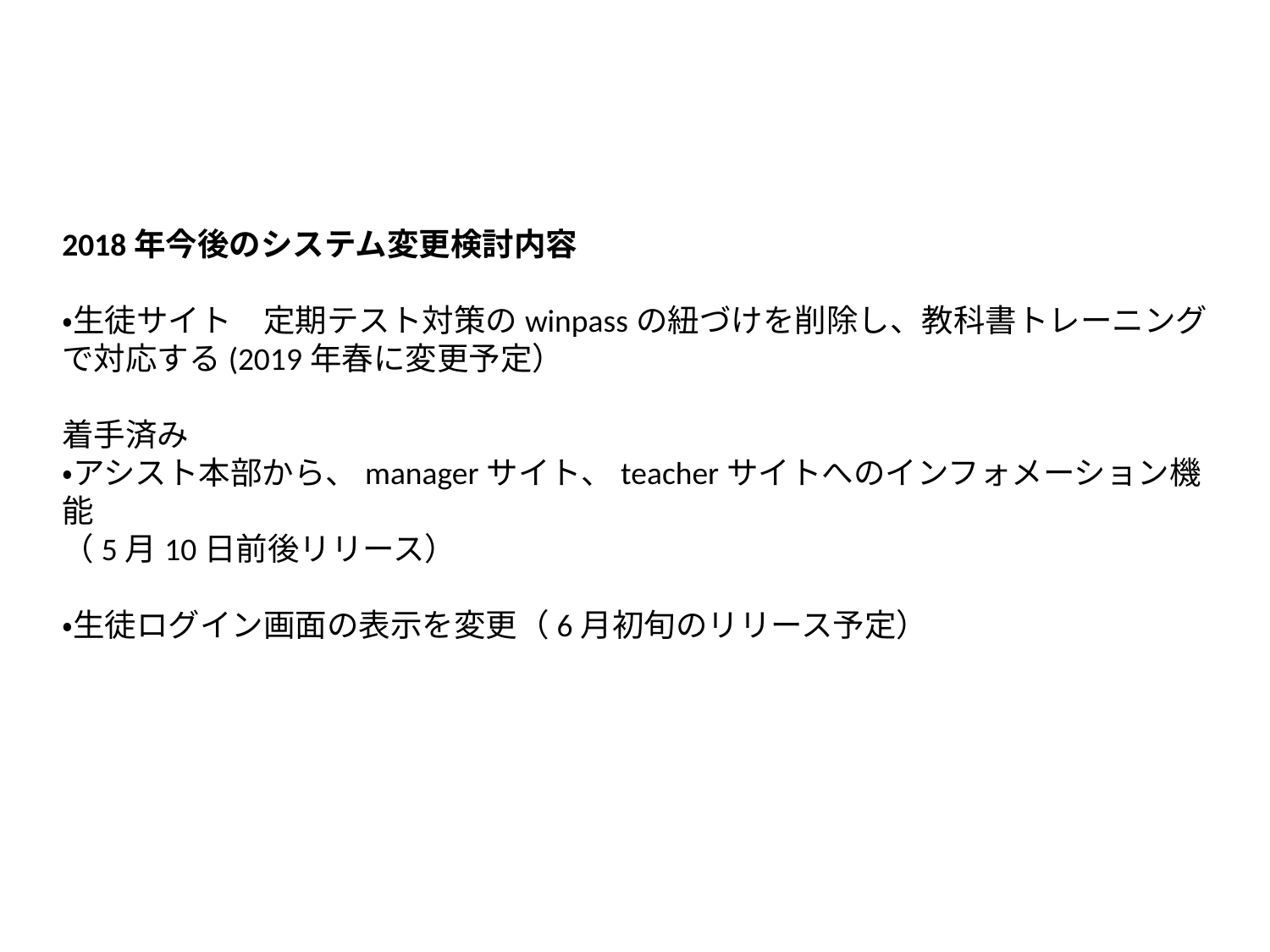

2018年今後のシステム変更検討内容

・生徒サイト　定期テスト対策のwinpassの紐づけを削除し、教科書トレーニングで対応する(2019年春に変更予定）

着手済み
・アシスト本部から、managerサイト、teacherサイトへのインフォメーション機能
（5月10日前後リリース）

・生徒ログイン画面の表示を変更（6月初旬のリリース予定）